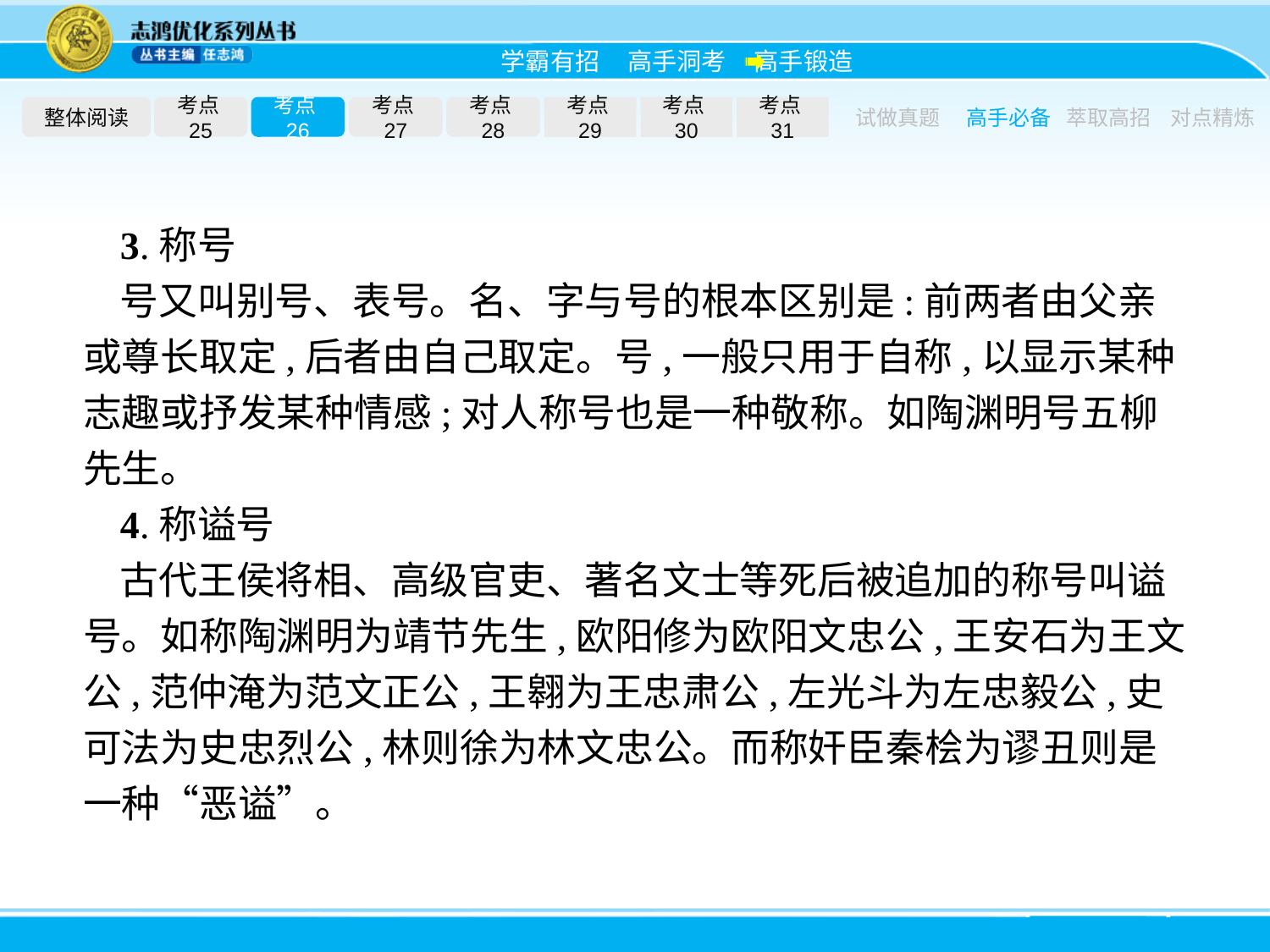

整体阅读
考点25
考点26
考点27
考点28
考点29
考点30
考点31
试做真题
高手必备
萃取高招
对点精炼
3.称号
号又叫别号、表号。名、字与号的根本区别是:前两者由父亲或尊长取定,后者由自己取定。号,一般只用于自称,以显示某种志趣或抒发某种情感;对人称号也是一种敬称。如陶渊明号五柳先生。
4.称谥号
古代王侯将相、高级官吏、著名文士等死后被追加的称号叫谥号。如称陶渊明为靖节先生,欧阳修为欧阳文忠公,王安石为王文公,范仲淹为范文正公,王翱为王忠肃公,左光斗为左忠毅公,史可法为史忠烈公,林则徐为林文忠公。而称奸臣秦桧为谬丑则是一种“恶谥”。